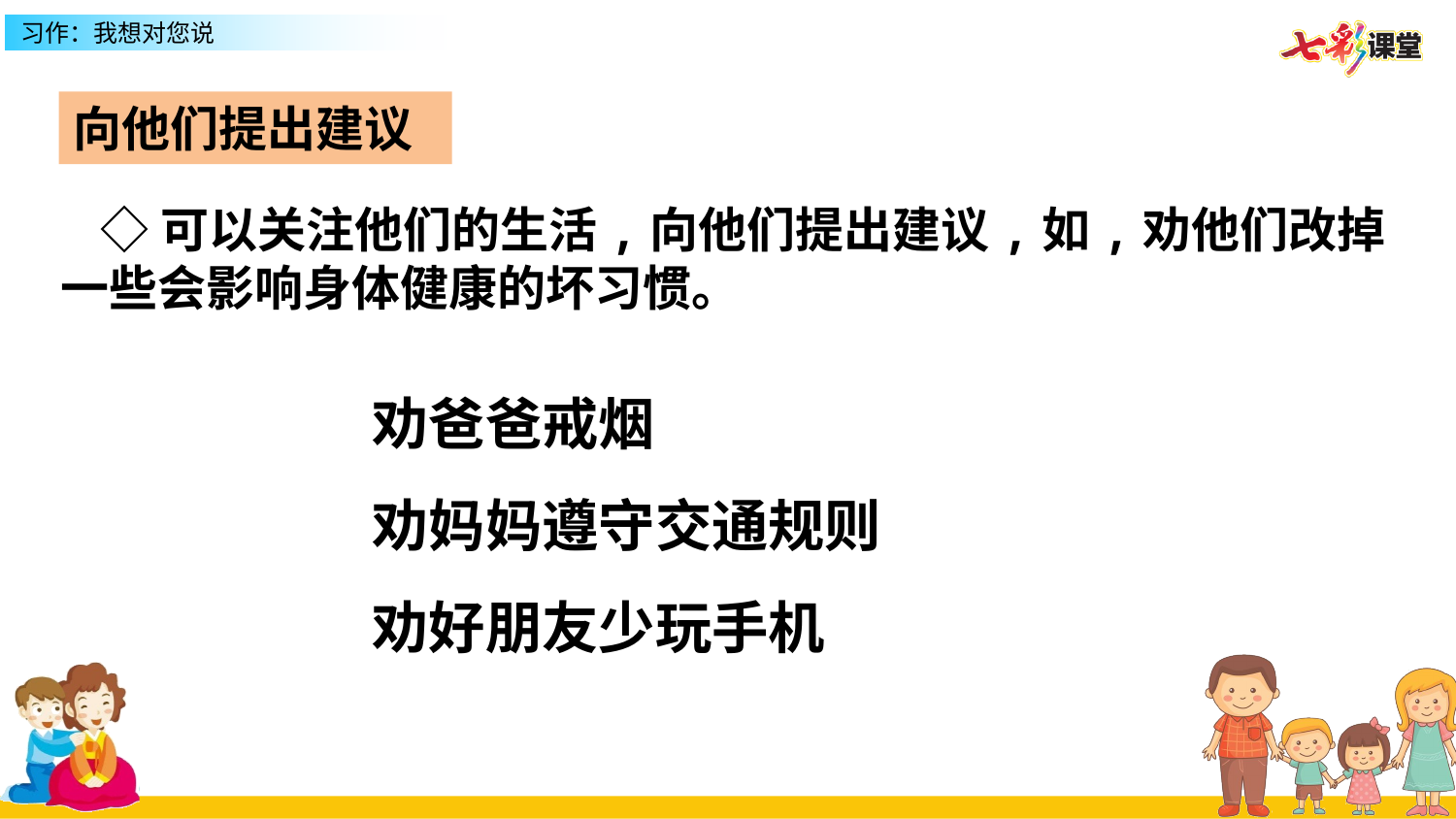

向他们提出建议
      ◇可以关注他们的生活,向他们提出建议,如,劝他们改掉一些会影响身体健康的坏习惯。
劝爸爸戒烟
劝妈妈遵守交通规则
劝好朋友少玩手机